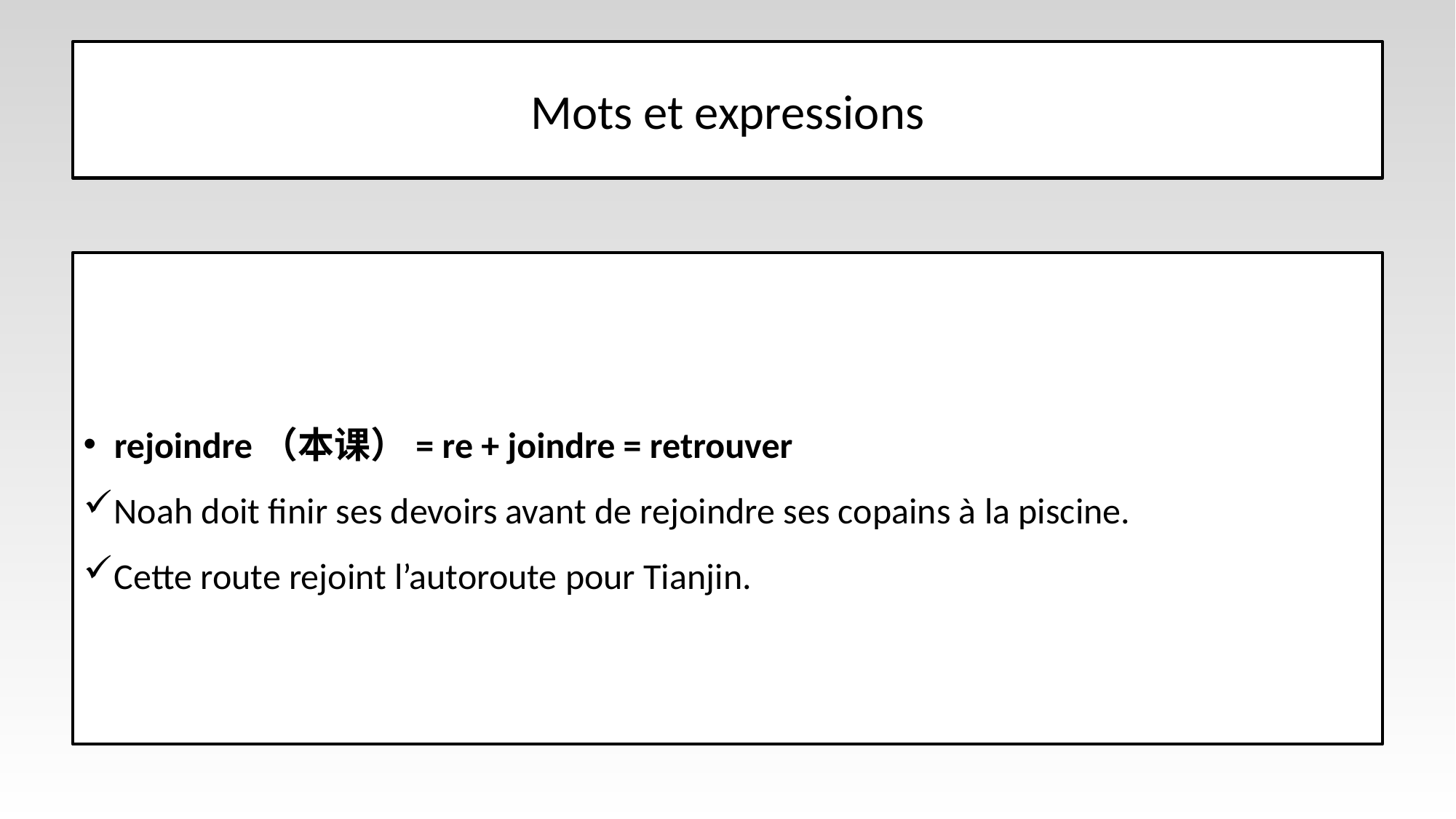

# Mots et expressions
rejoindre（本课）= re + joindre = retrouver
Noah doit finir ses devoirs avant de rejoindre ses copains à la piscine.
Cette route rejoint l’autoroute pour Tianjin.